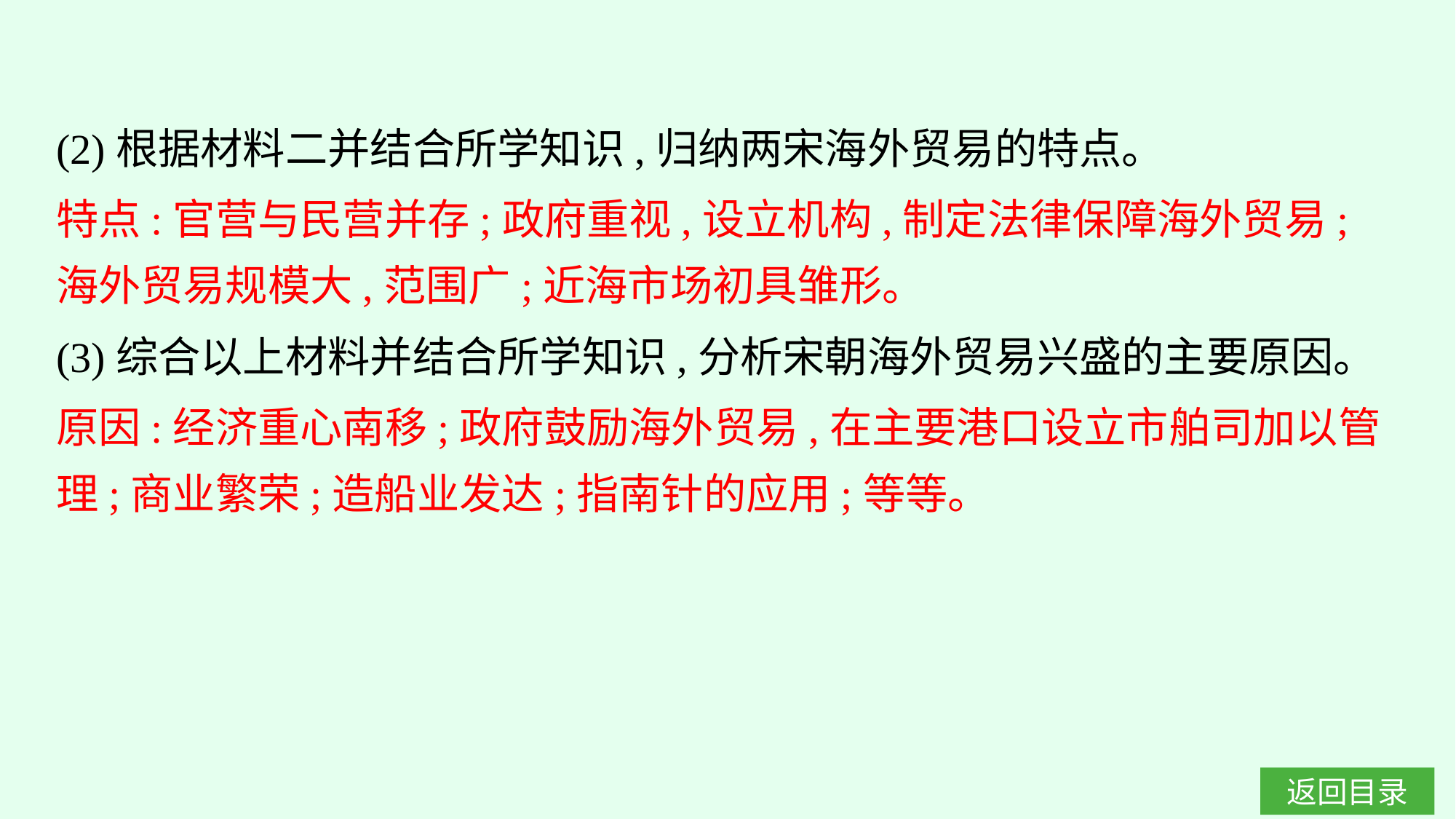

(2)根据材料二并结合所学知识,归纳两宋海外贸易的特点。
特点:官营与民营并存;政府重视,设立机构,制定法律保障海外贸易;海外贸易规模大,范围广;近海市场初具雏形。
(3)综合以上材料并结合所学知识,分析宋朝海外贸易兴盛的主要原因。
原因:经济重心南移;政府鼓励海外贸易,在主要港口设立市舶司加以管理;商业繁荣;造船业发达;指南针的应用;等等。